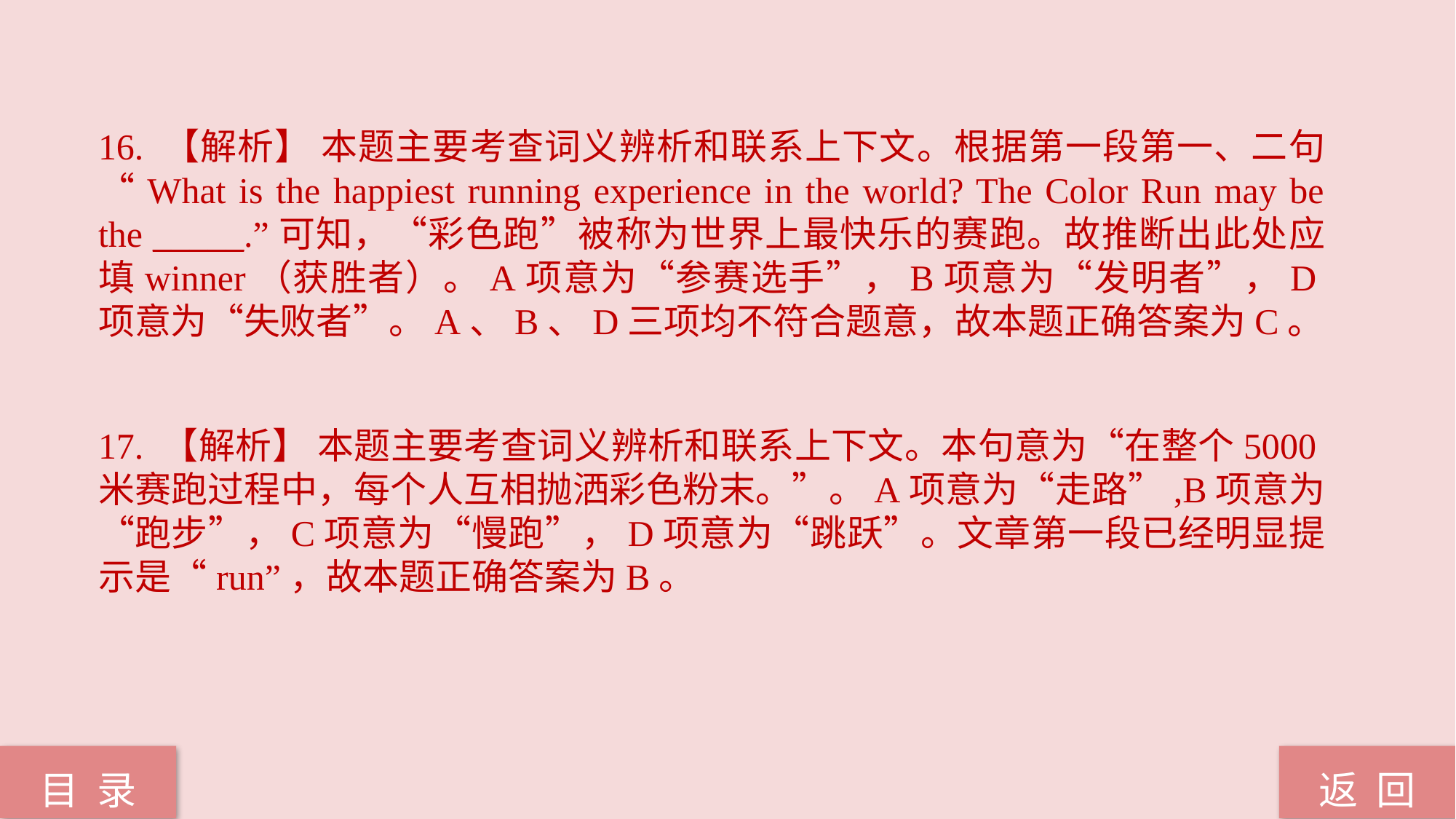

16. 【解析】 本题主要考查词义辨析和联系上下文。根据第一段第一、二句“What is the happiest running experience in the world? The Color Run may be the _____.”可知，“彩色跑”被称为世界上最快乐的赛跑。故推断出此处应填winner（获胜者）。A项意为“参赛选手”，B项意为“发明者”，D项意为“失败者”。A、B、D三项均不符合题意，故本题正确答案为C。

17. 【解析】 本题主要考查词义辨析和联系上下文。本句意为“在整个5000米赛跑过程中，每个人互相抛洒彩色粉末。”。A项意为“走路”,B项意为“跑步”，C项意为“慢跑”，D项意为“跳跃”。文章第一段已经明显提示是“run”，故本题正确答案为B。
返  回